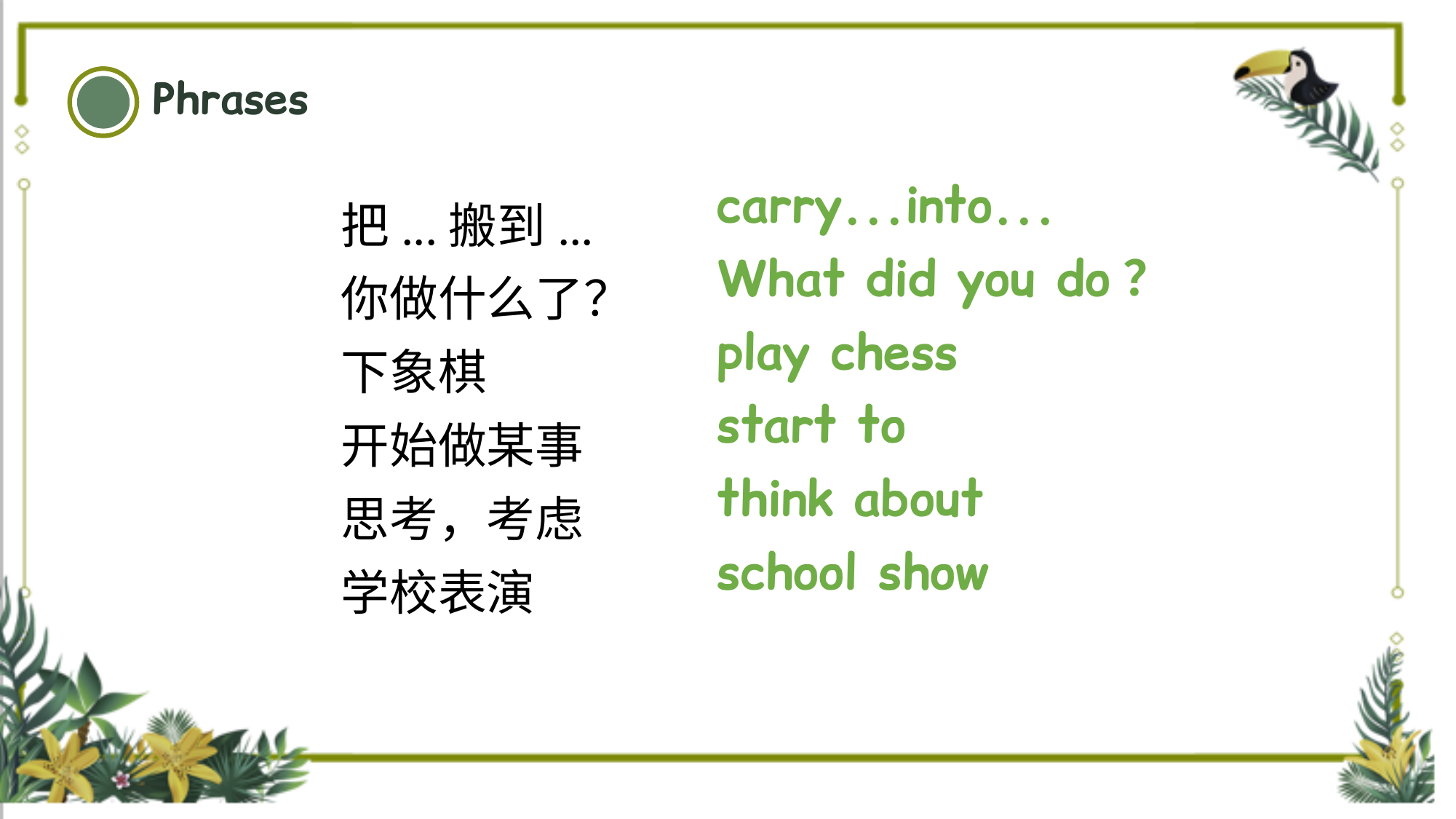

Phrases

carry...into...
What did you do？
play chess
start to
think about
school show
把...搬到...
你做什么了？
下象棋
开始做某事
思考，考虑
学校表演